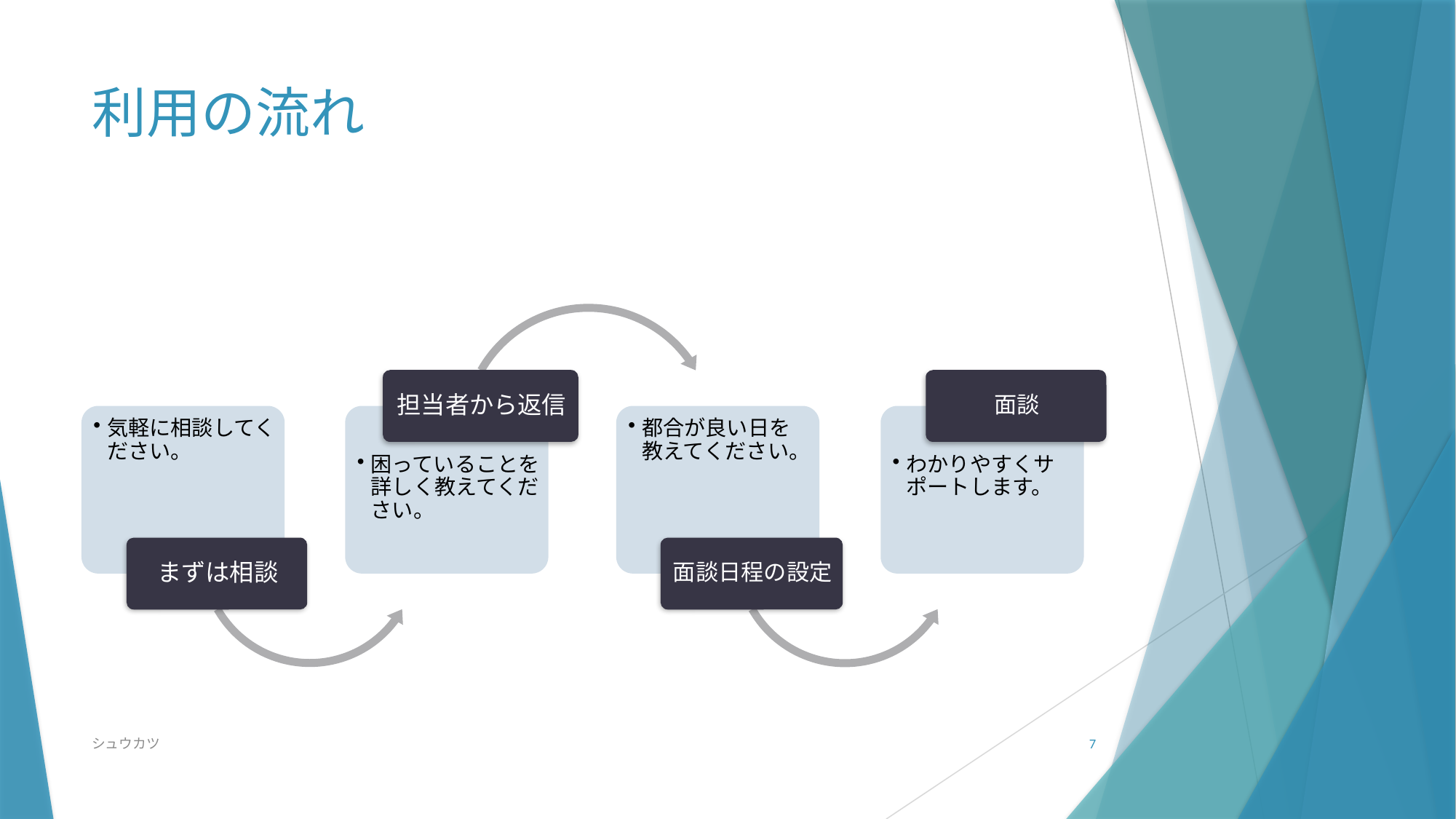

# 利用の流れ
気軽に相談してください。
まずは相談
困っていることを詳しく教えてください。
担当者から返信
都合が良い日を教えてください。
面談日程の設定
わかりやすくサポートします。
面談
シュウカツ
7